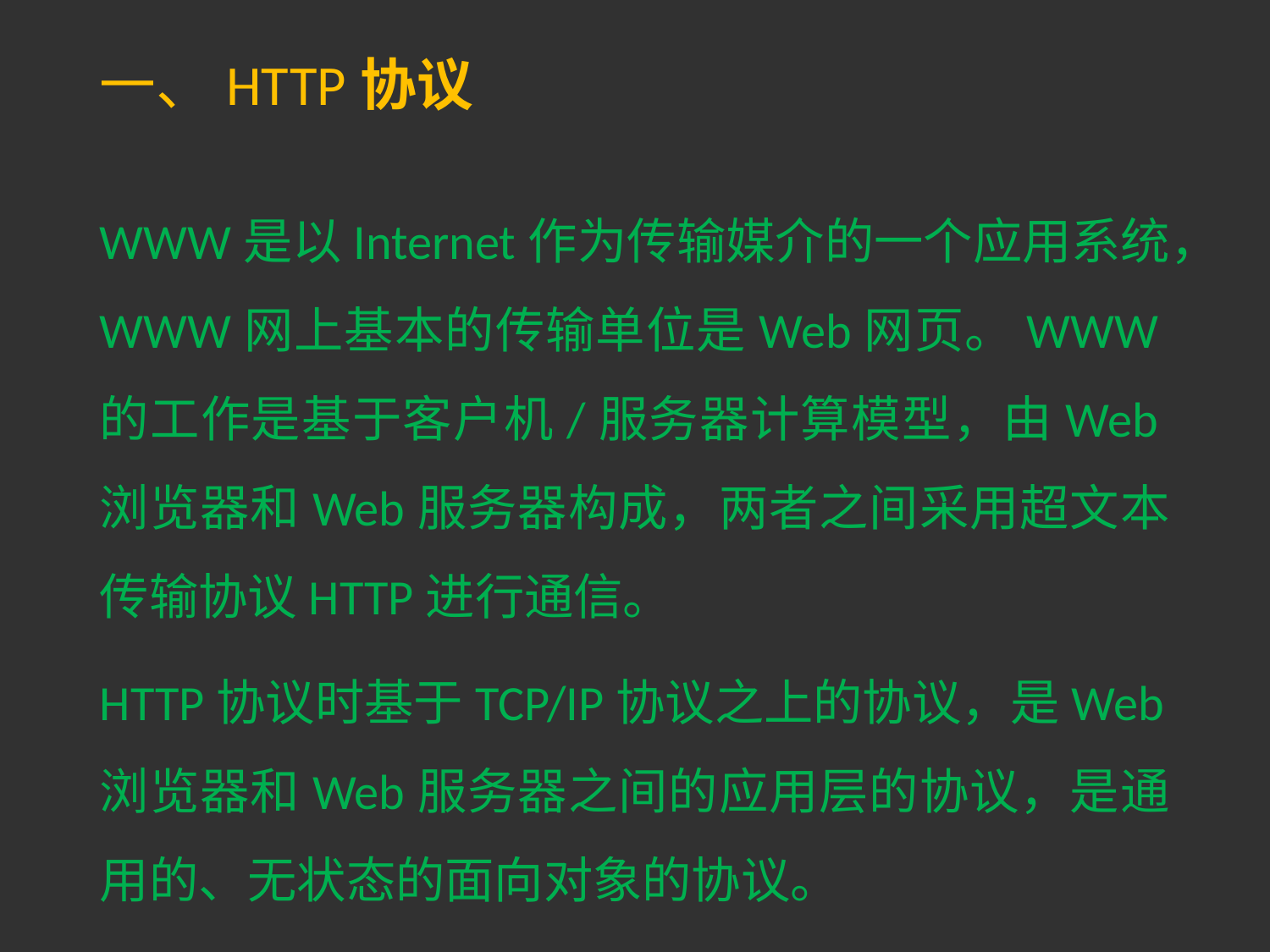

# 一、HTTP协议
WWW是以Internet作为传输媒介的一个应用系统，WWW网上基本的传输单位是Web网页。WWW的工作是基于客户机/服务器计算模型，由Web浏览器和Web服务器构成，两者之间采用超文本传输协议HTTP进行通信。
HTTP协议时基于TCP/IP协议之上的协议，是Web浏览器和Web服务器之间的应用层的协议，是通用的、无状态的面向对象的协议。